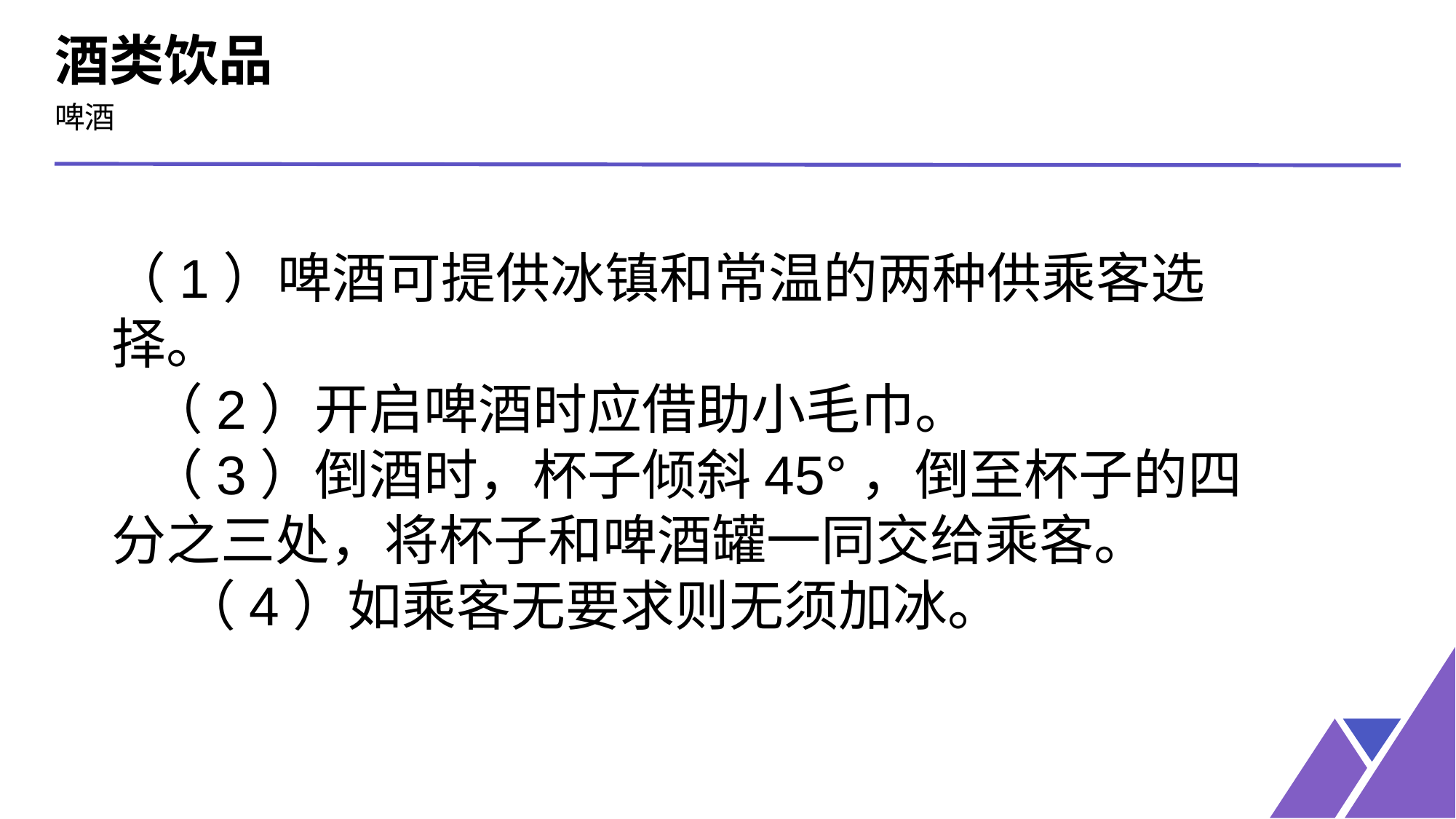

酒类饮品
啤酒
（1）啤酒可提供冰镇和常温的两种供乘客选择。  （2）开启啤酒时应借助小毛巾。  （3）倒酒时，杯子倾斜45°，倒至杯子的四分之三处，将杯子和啤酒罐一同交给乘客。  （4）如乘客无要求则无须加冰。